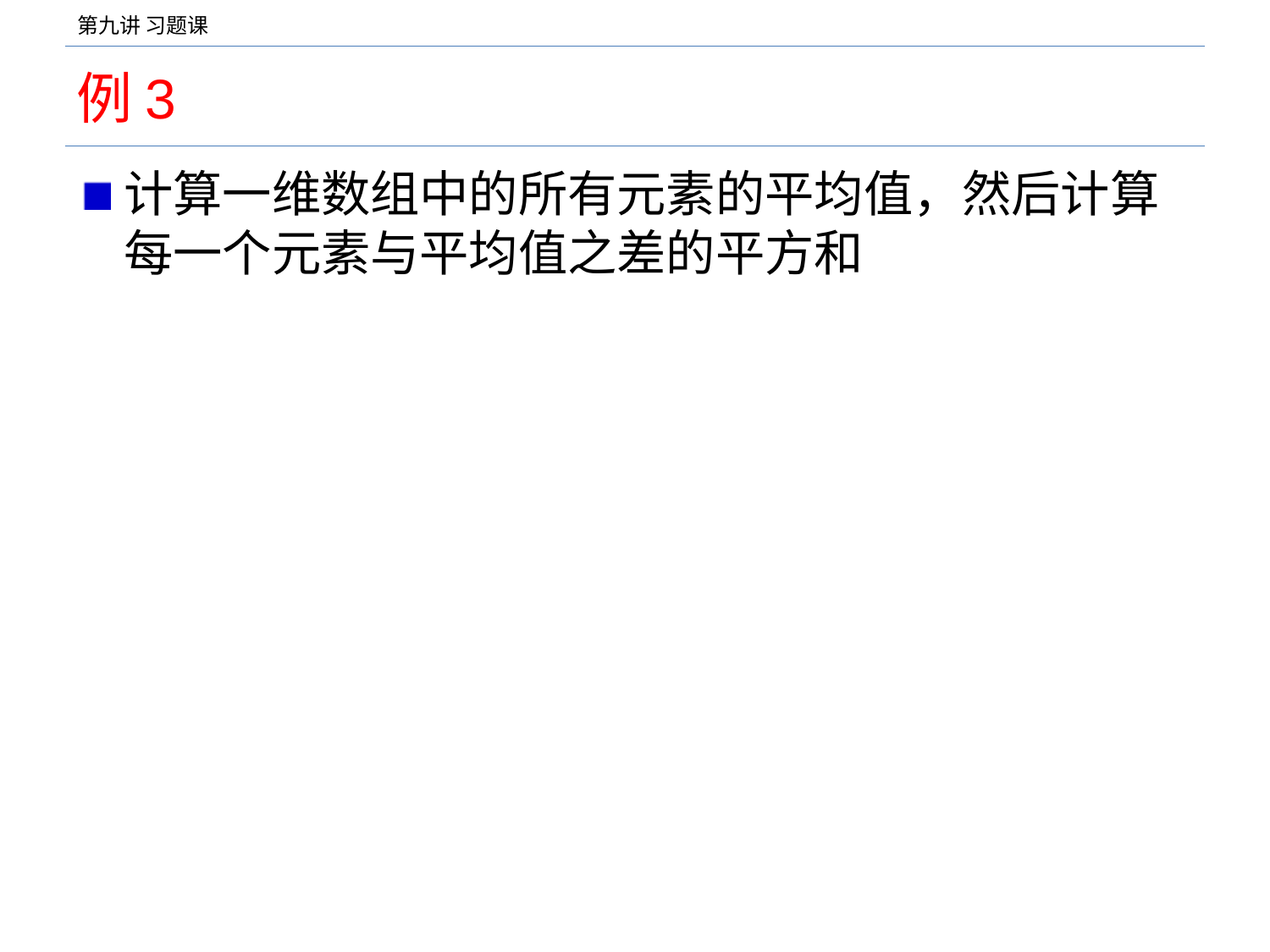

# 例3
计算一维数组中的所有元素的平均值，然后计算每一个元素与平均值之差的平方和